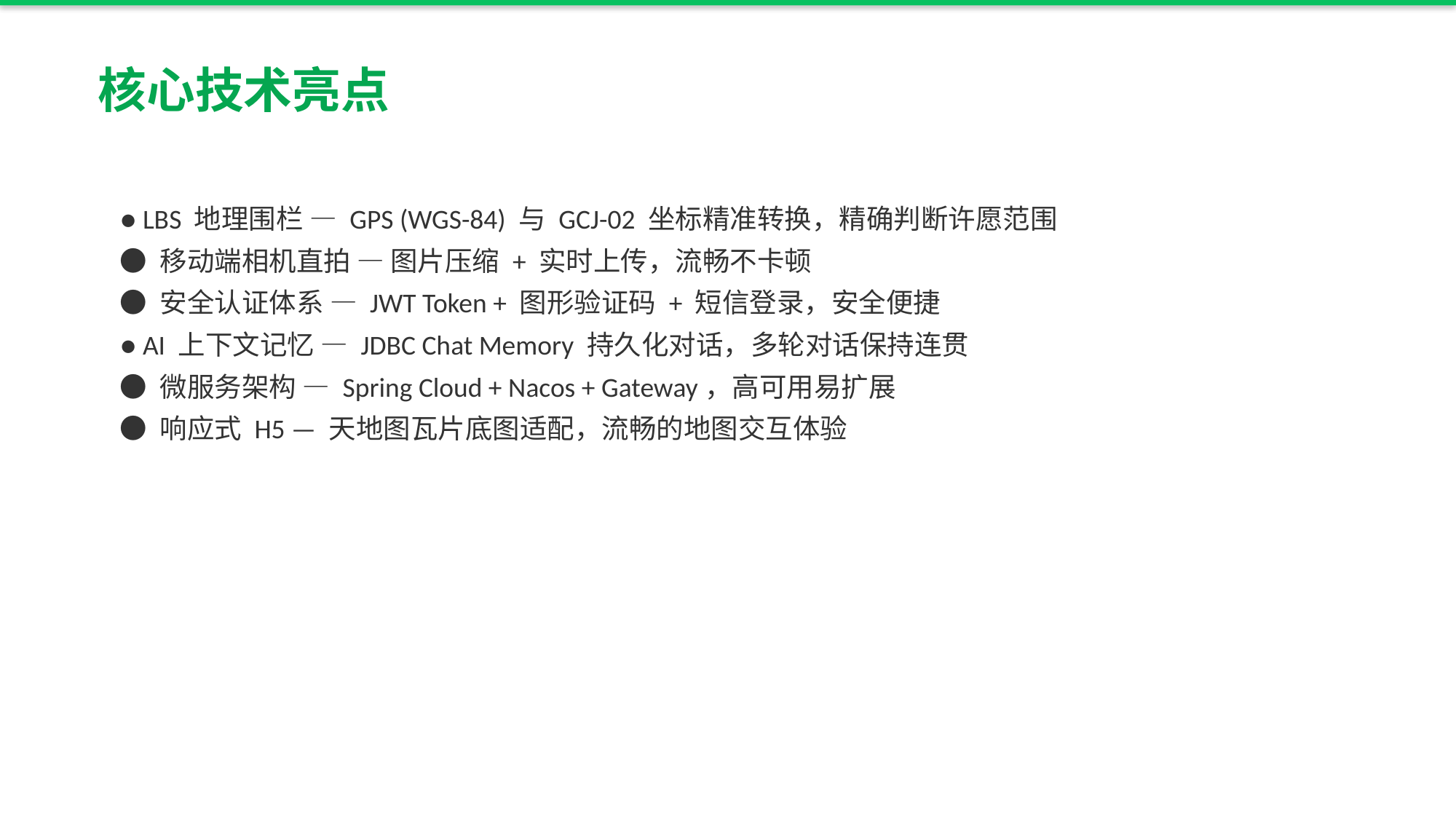

核心技术亮点
● LBS 地理围栏 — GPS (WGS-84) 与 GCJ-02 坐标精准转换，精确判断许愿范围
● 移动端相机直拍 — 图片压缩 + 实时上传，流畅不卡顿
● 安全认证体系 — JWT Token + 图形验证码 + 短信登录，安全便捷
● AI 上下文记忆 — JDBC Chat Memory 持久化对话，多轮对话保持连贯
● 微服务架构 — Spring Cloud + Nacos + Gateway，高可用易扩展
● 响应式 H5 — 天地图瓦片底图适配，流畅的地图交互体验